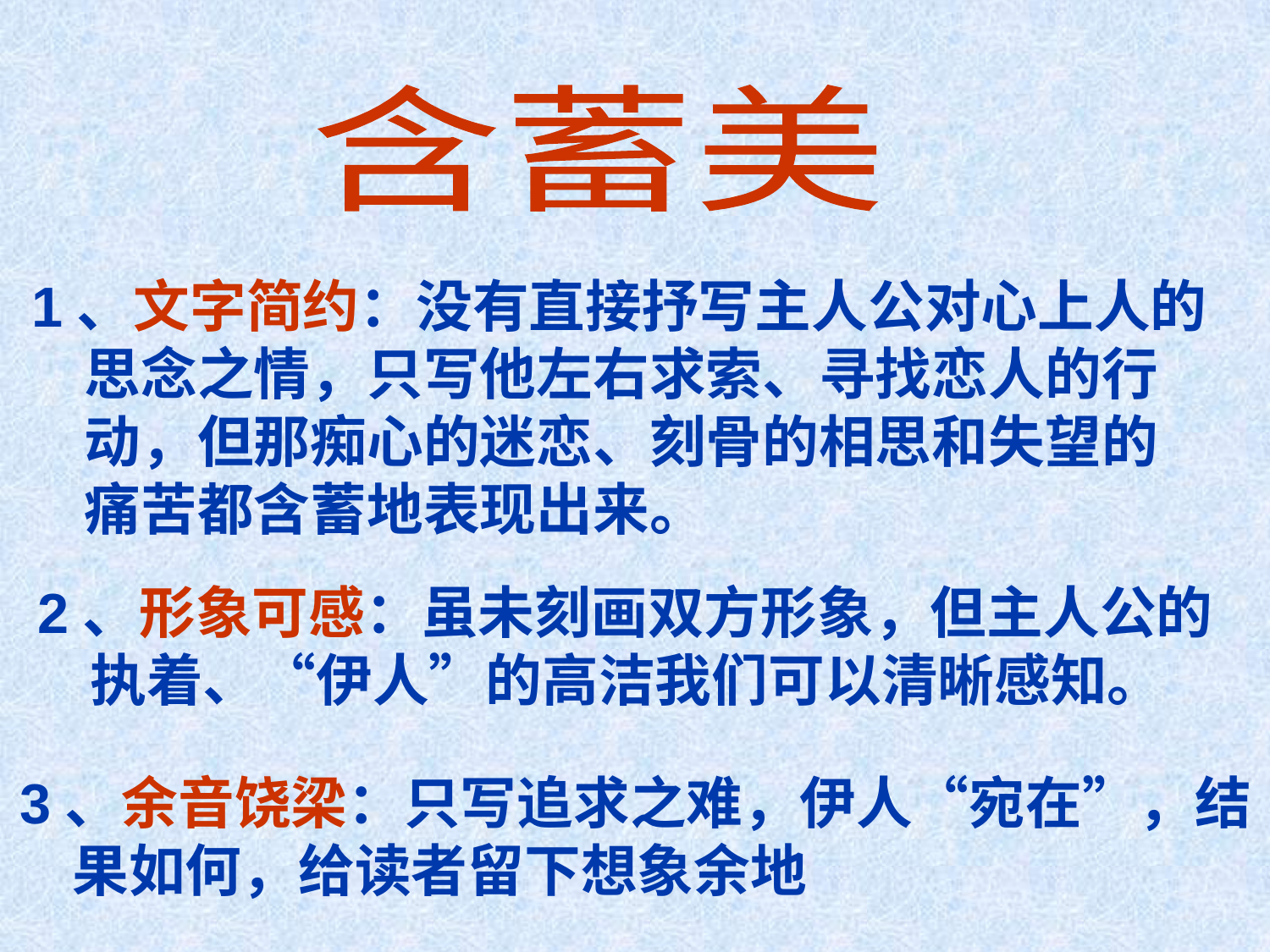

含蓄美
1、文字简约：没有直接抒写主人公对心上人的
   思念之情，只写他左右求索、寻找恋人的行
   动，但那痴心的迷恋、刻骨的相思和失望的
   痛苦都含蓄地表现出来。
2、形象可感：虽未刻画双方形象，但主人公的
   执着、“伊人”的高洁我们可以清晰感知。
3、余音饶梁：只写追求之难，伊人“宛在”，结
   果如何，给读者留下想象余地